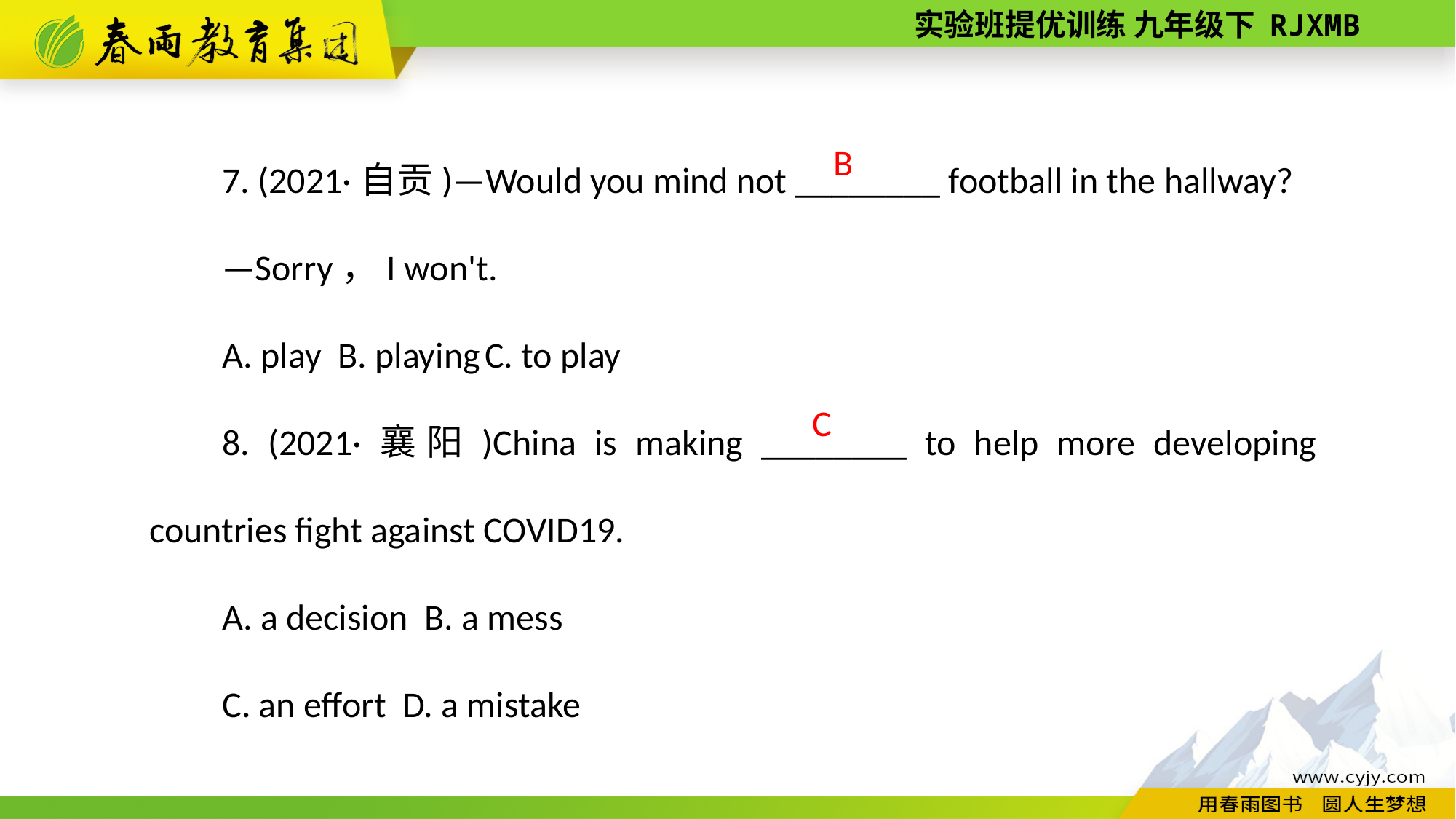

7. (2021·自贡)—Would you mind not ________ football in the hallway?
—Sorry，I won't.
A. play  B. playing C. to play
8. (2021·襄阳)China is making ________ to help more developing countries fight against COVID­19.
A. a decision  B. a mess
C. an effort  D. a mistake
B
C